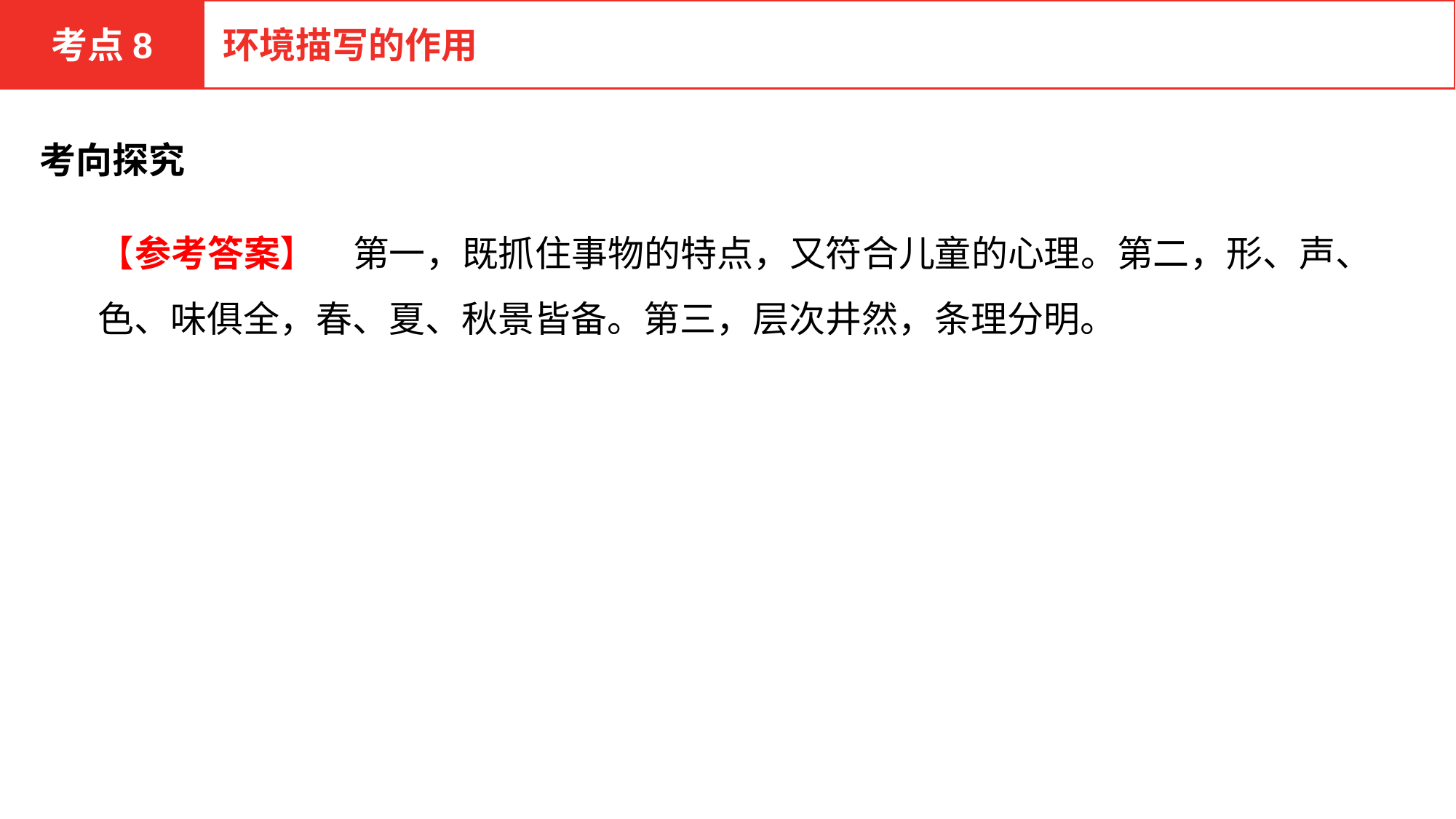

考点8
环境描写的作用
考向探究

【参考答案】　第一，既抓住事物的特点，又符合儿童的心理。第二，形、声、色、味俱全，春、夏、秋景皆备。第三，层次井然，条理分明。